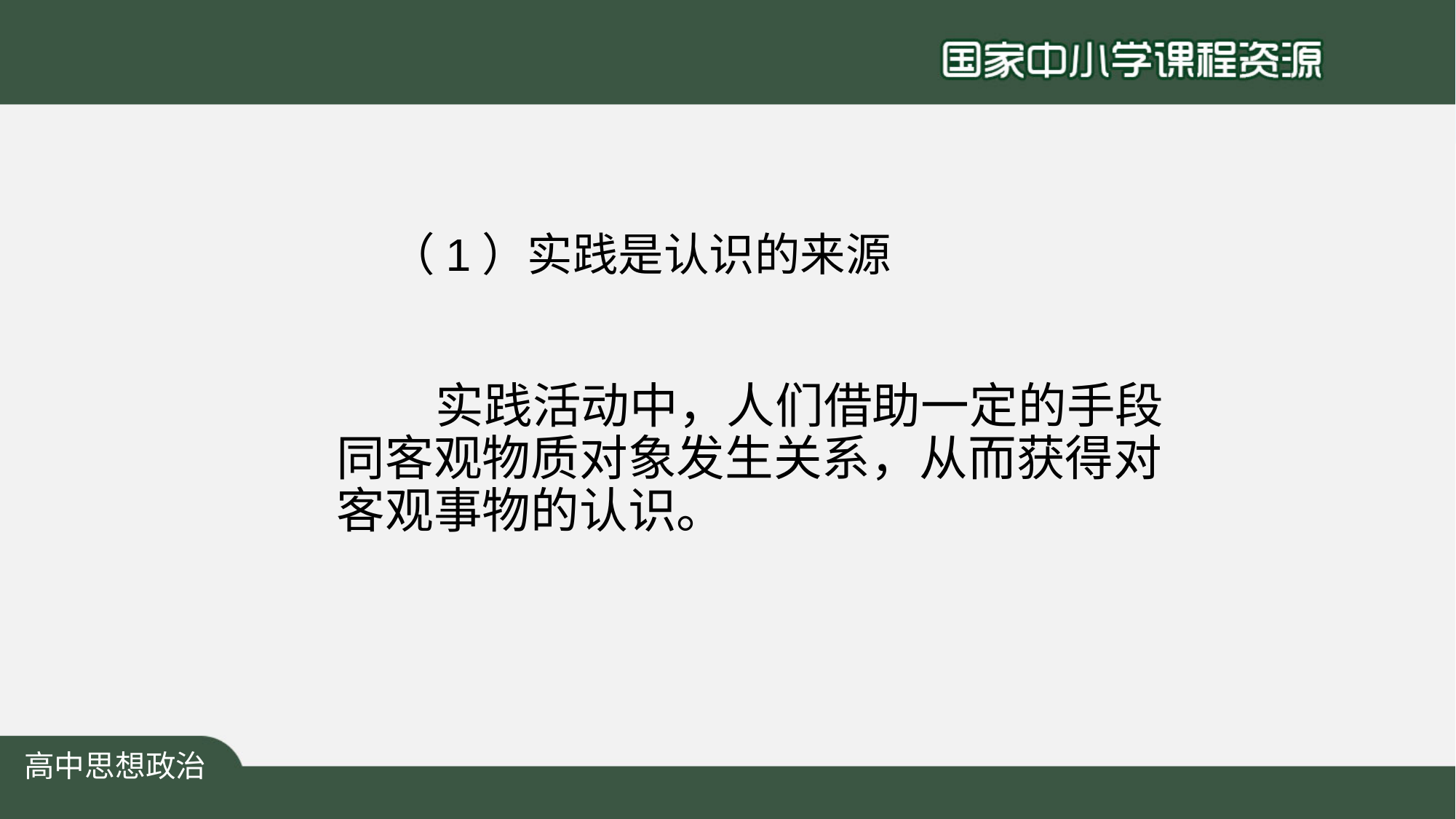

# （1）实践是认识的来源

        实践活动中，人们借助一定的手段同客观物质对象发生关系，从而获得对客观事物的认识。